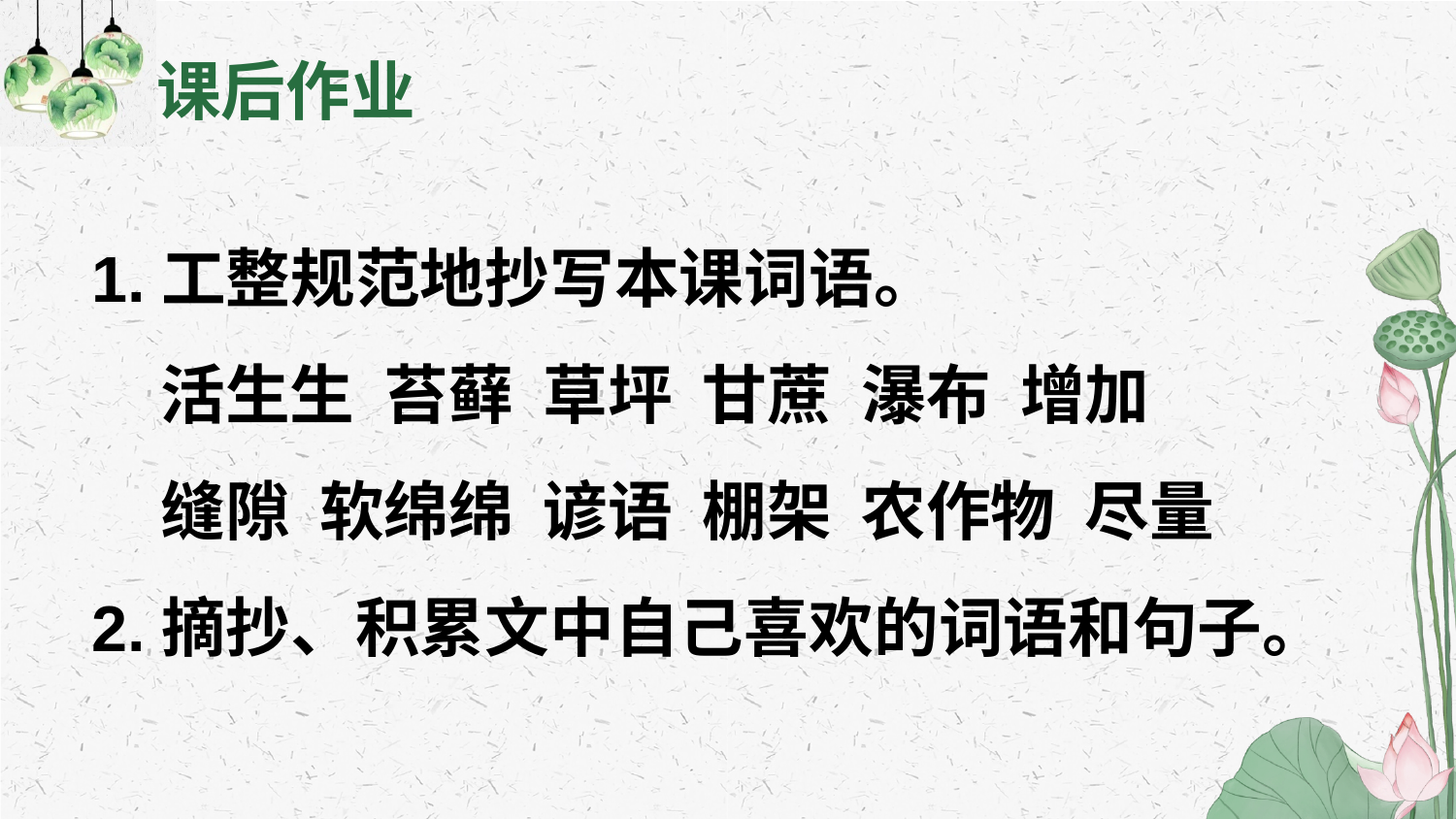

课后作业
1.工整规范地抄写本课词语。
活生生  苔藓  草坪  甘蔗  瀑布  增加
缝隙  软绵绵  谚语  棚架  农作物  尽量
2.摘抄、积累文中自己喜欢的词语和句子。